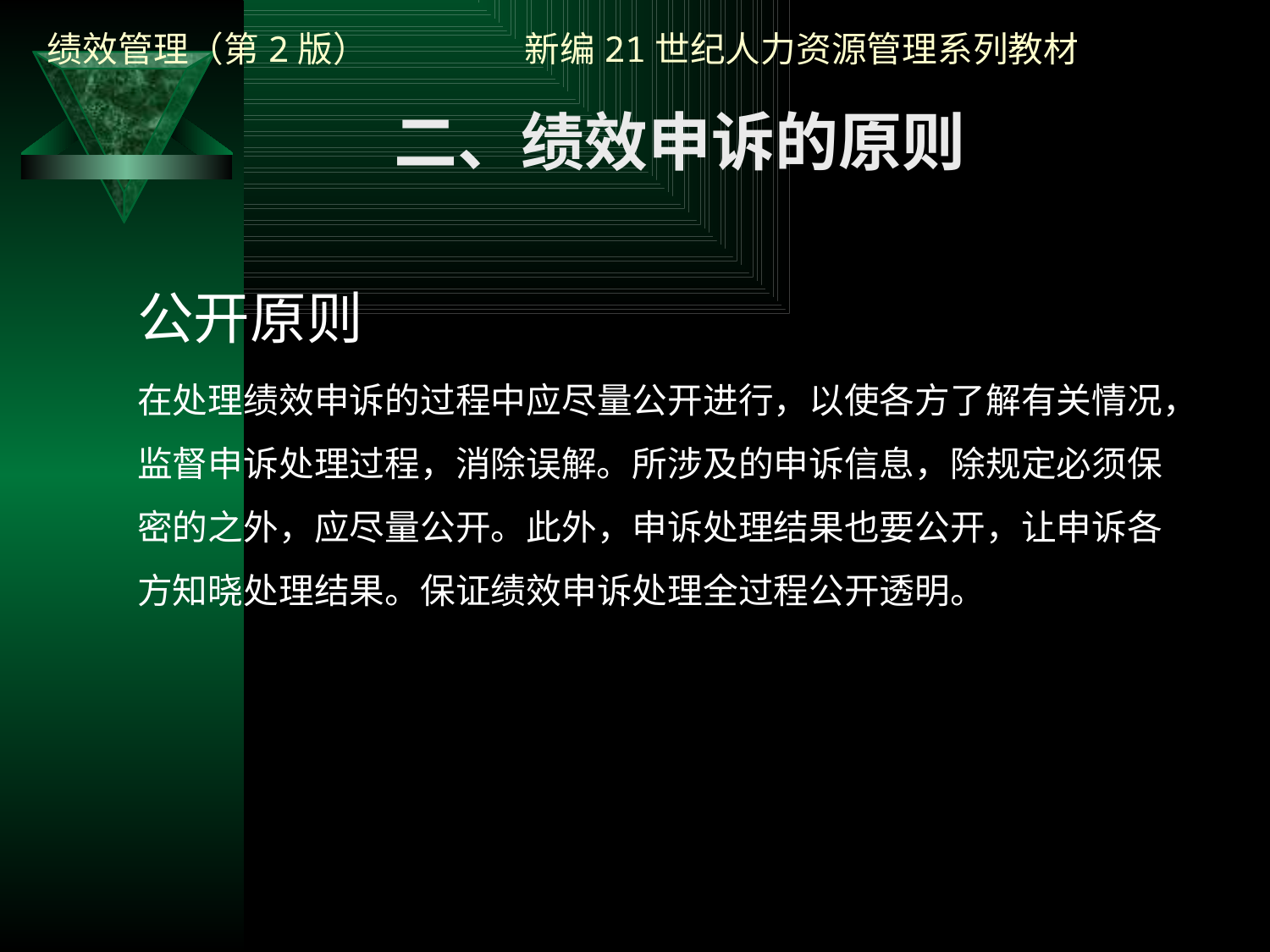

二、绩效申诉的原则
公开原则
在处理绩效申诉的过程中应尽量公开进行，以使各方了解有关情况，监督申诉处理过程，消除误解。所涉及的申诉信息，除规定必须保密的之外，应尽量公开。此外，申诉处理结果也要公开，让申诉各方知晓处理结果。保证绩效申诉处理全过程公开透明。